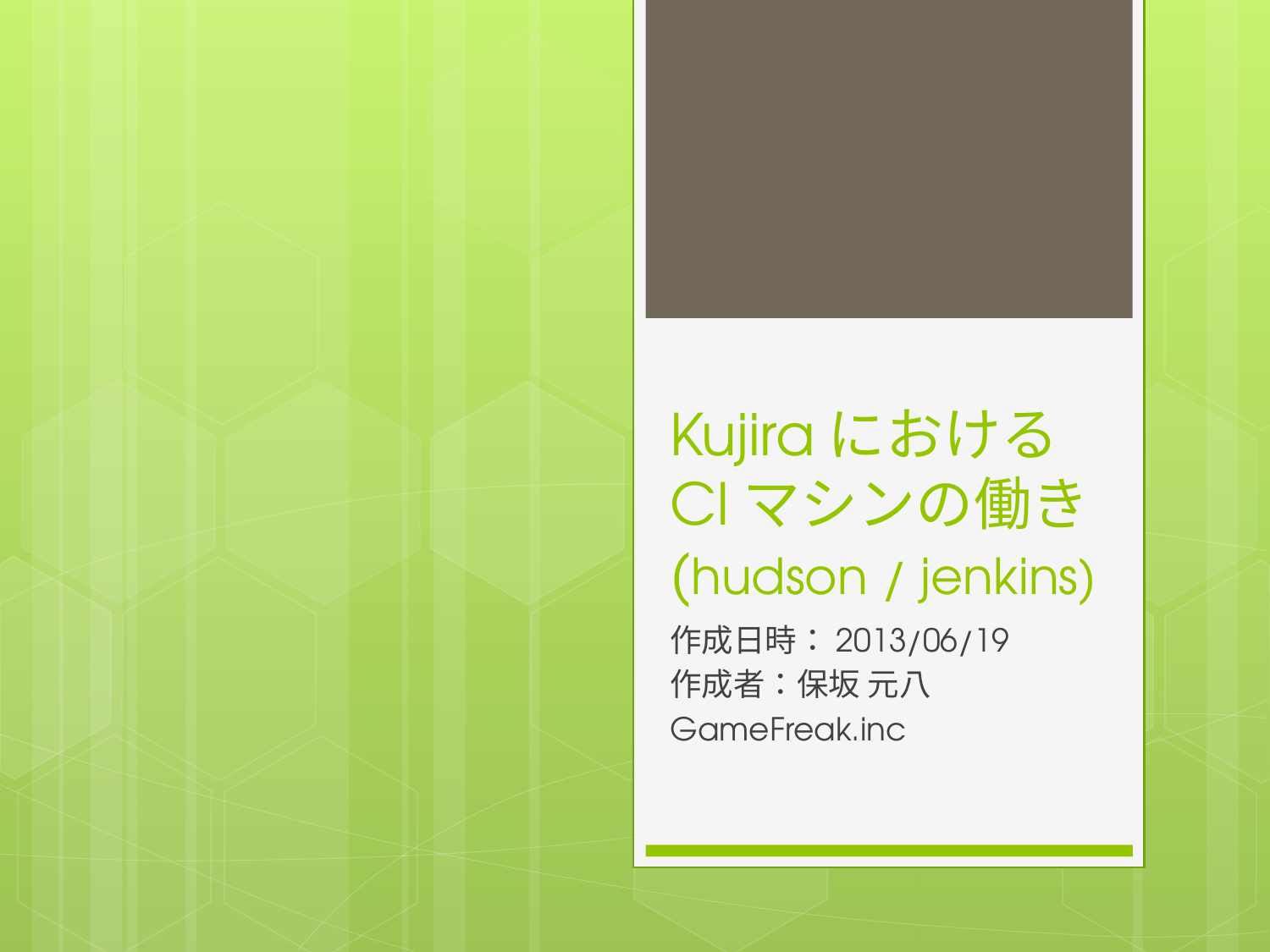

# Kujiraにおける CIマシンの働き (hudson / jenkins)
作成日時：2013/06/19
作成者：保坂 元八
GameFreak.inc